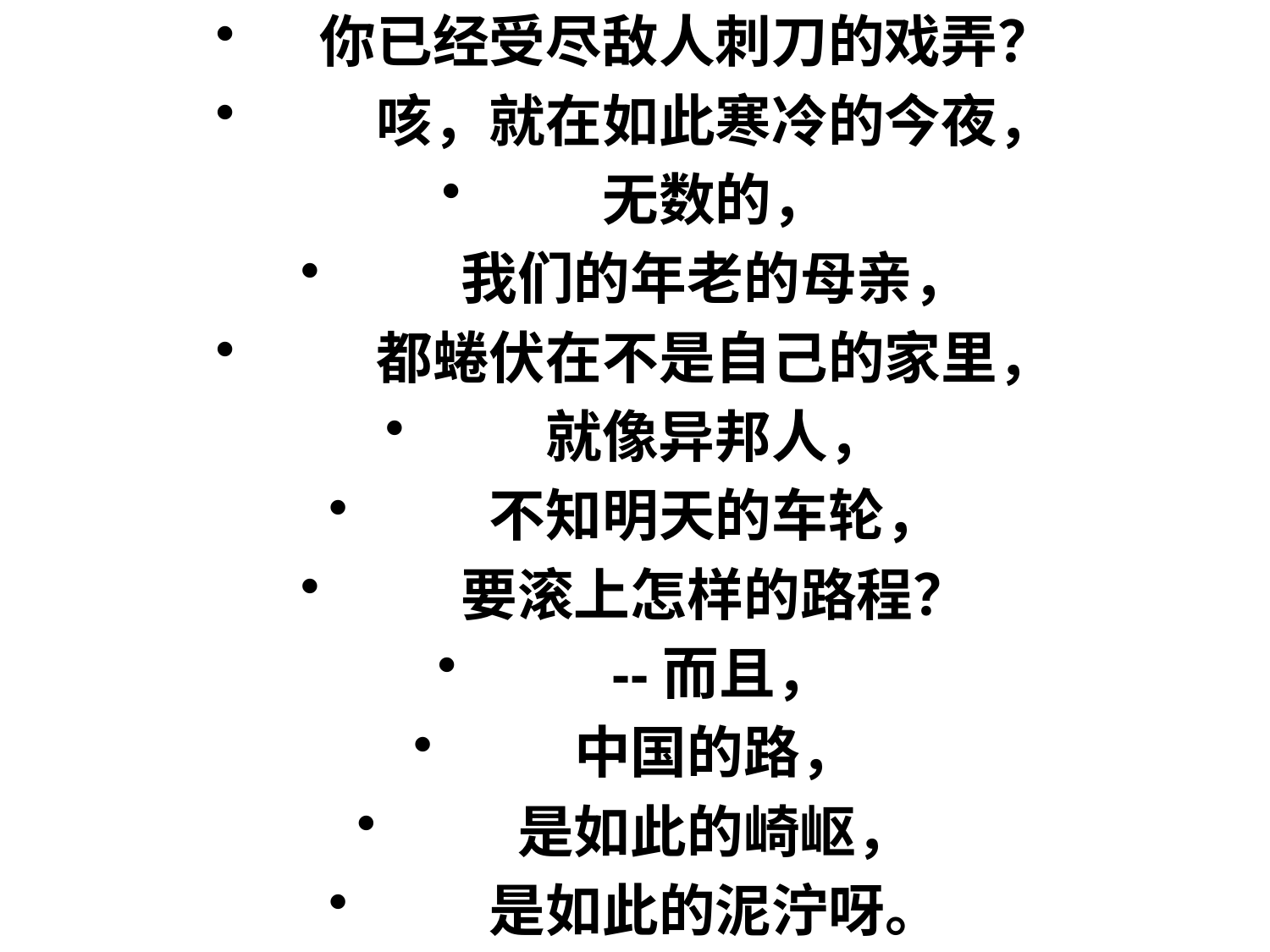

你已经受尽敌人刺刀的戏弄？
　　咳，就在如此寒冷的今夜，
　　无数的，
　　我们的年老的母亲，
　　都蜷伏在不是自己的家里，
　　就像异邦人，
　　不知明天的车轮，
　　要滚上怎样的路程？
　　--而且，
　　中国的路，
　　是如此的崎岖，
　　是如此的泥泞呀。